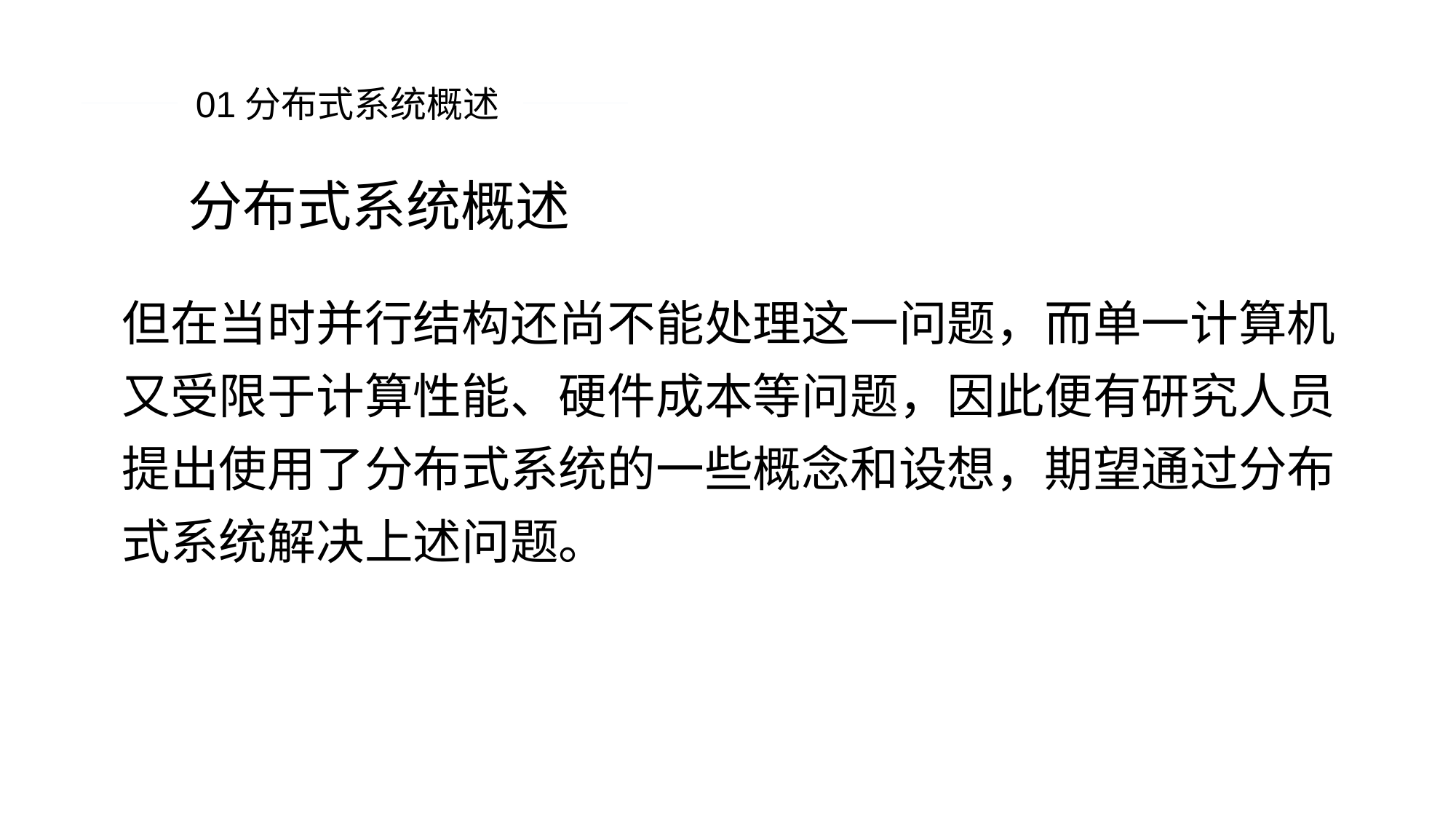

01分布式系统概述

分布式系统概述

但在当时并行结构还尚不能处理这一问题，而单一计算机又受限于计算性能、硬件成本等问题，因此便有研究人员提出使用了分布式系统的一些概念和设想，期望通过分布式系统解决上述问题。